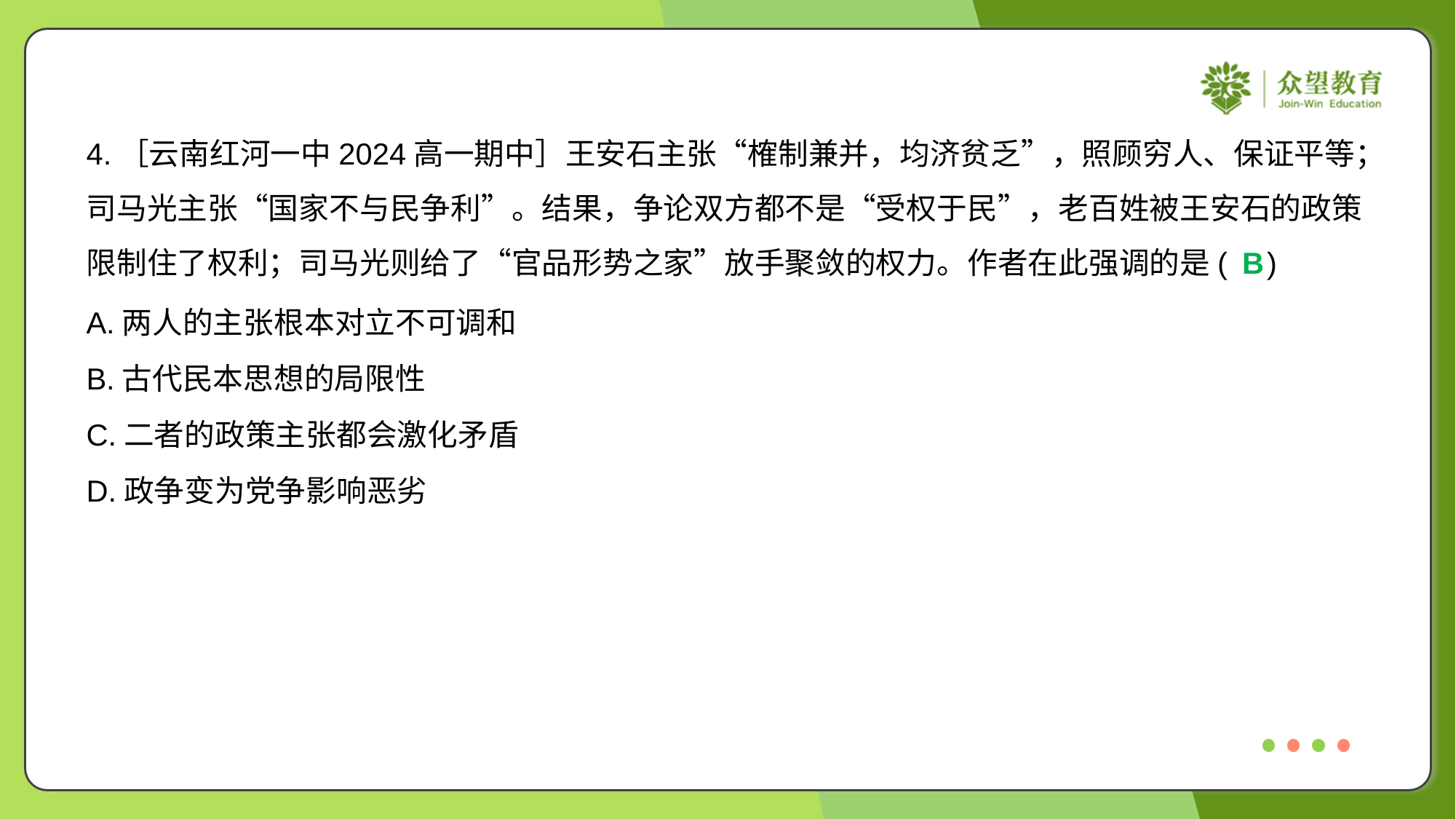

4.［云南红河一中2024高一期中］王安石主张“榷制兼并，均济贫乏”，照顾穷人、保证平等；
司马光主张“国家不与民争利”。结果，争论双方都不是“受权于民”，老百姓被王安石的政策
限制住了权利；司马光则给了“官品形势之家”放手聚敛的权力。作者在此强调的是(     )
B
A.两人的主张根本对立不可调和
B.古代民本思想的局限性
C.二者的政策主张都会激化矛盾
D.政争变为党争影响恶劣